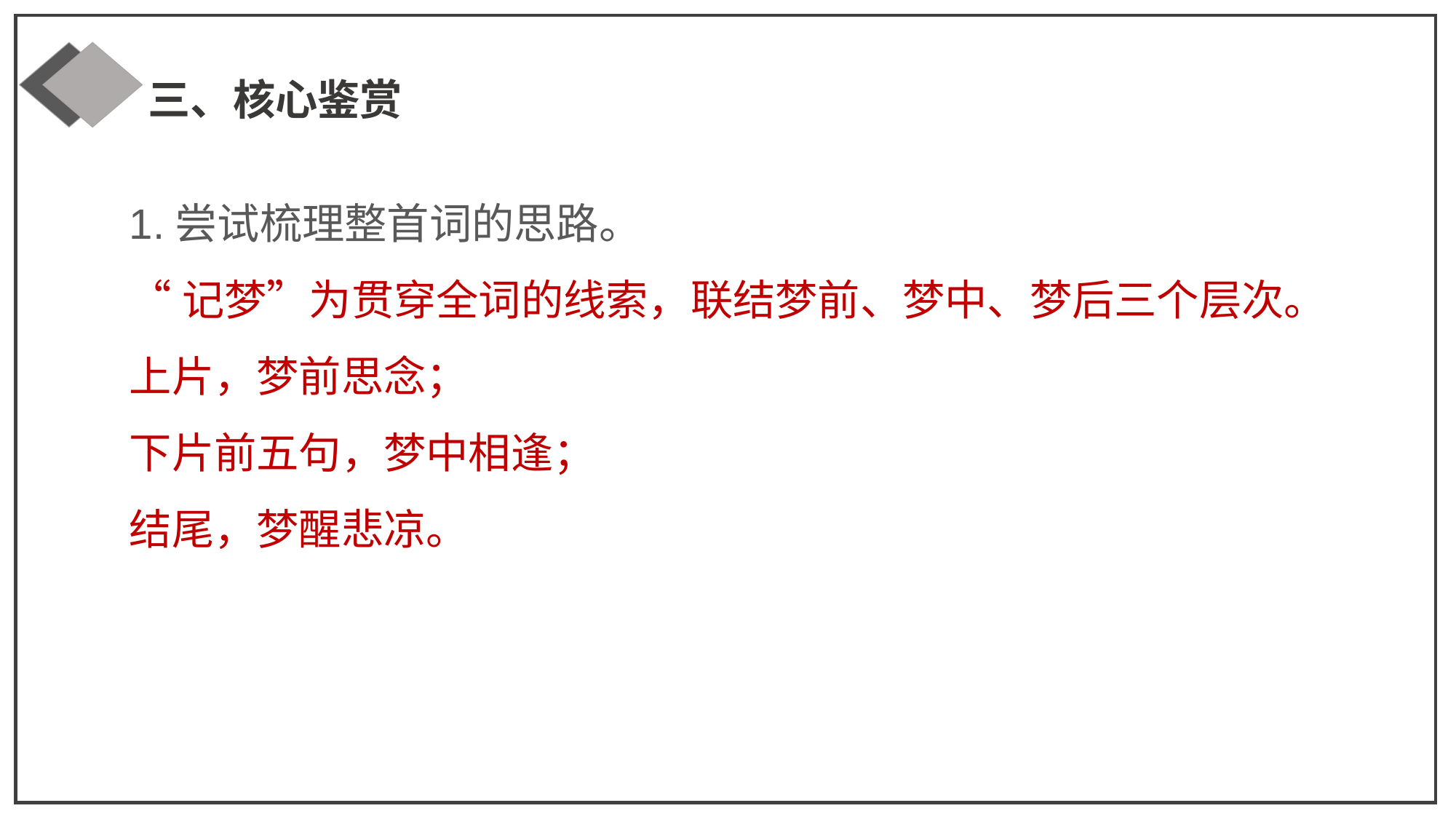

三、核心鉴赏
1.尝试梳理整首词的思路。
“记梦”为贯穿全词的线索，联结梦前、梦中、梦后三个层次。
上片，梦前思念；
下片前五句，梦中相逢；
结尾，梦醒悲凉。